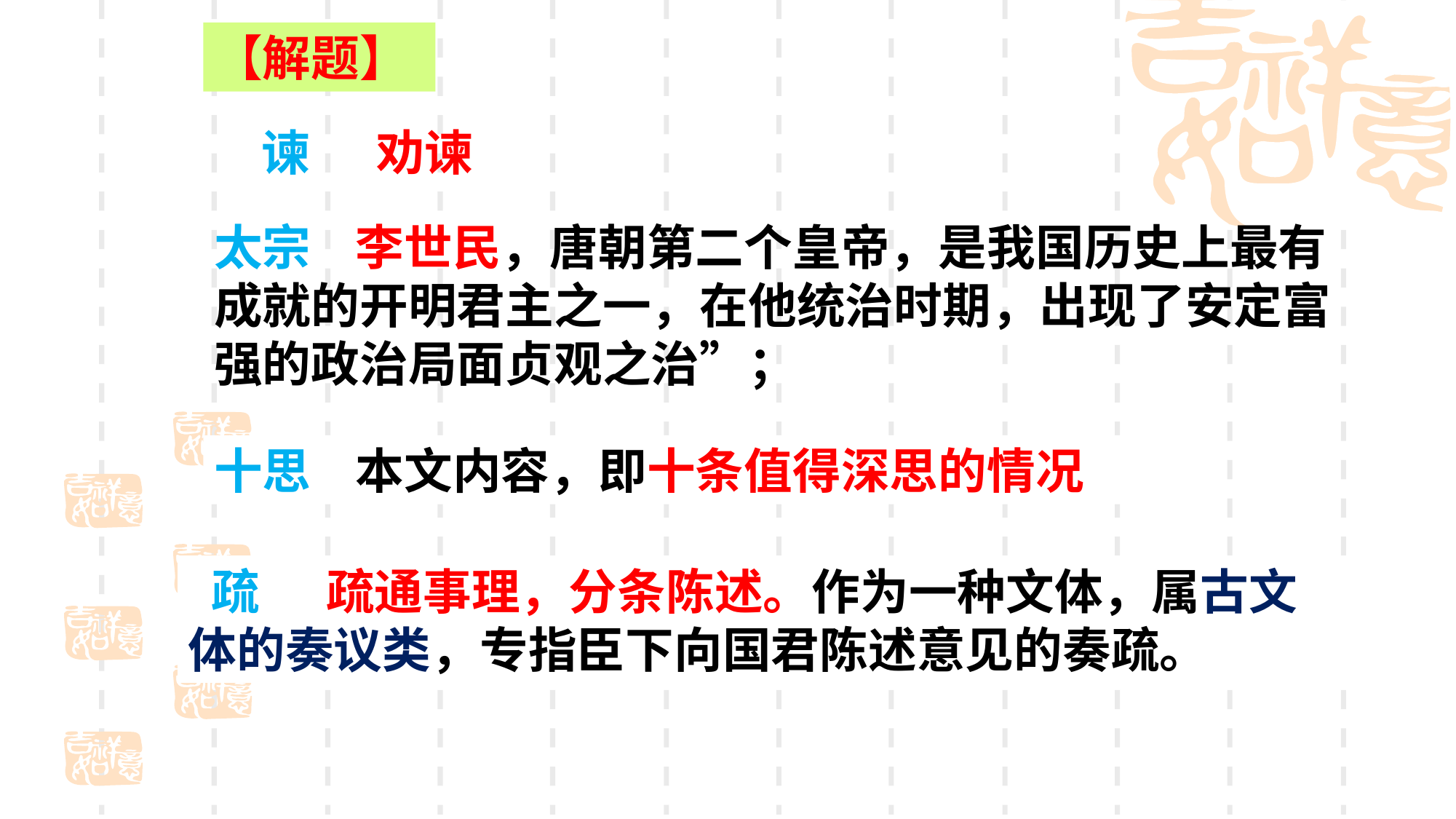

【解题】
谏      劝谏
太宗    李世民，唐朝第二个皇帝，是我国历史上最有成就的开明君主之一，在他统治时期，出现了安定富强的政治局面贞观之治”；
十思    本文内容，即十条值得深思的情况
 疏      疏通事理，分条陈述。作为一种文体，属古文体的奏议类，专指臣下向国君陈述意见的奏疏。